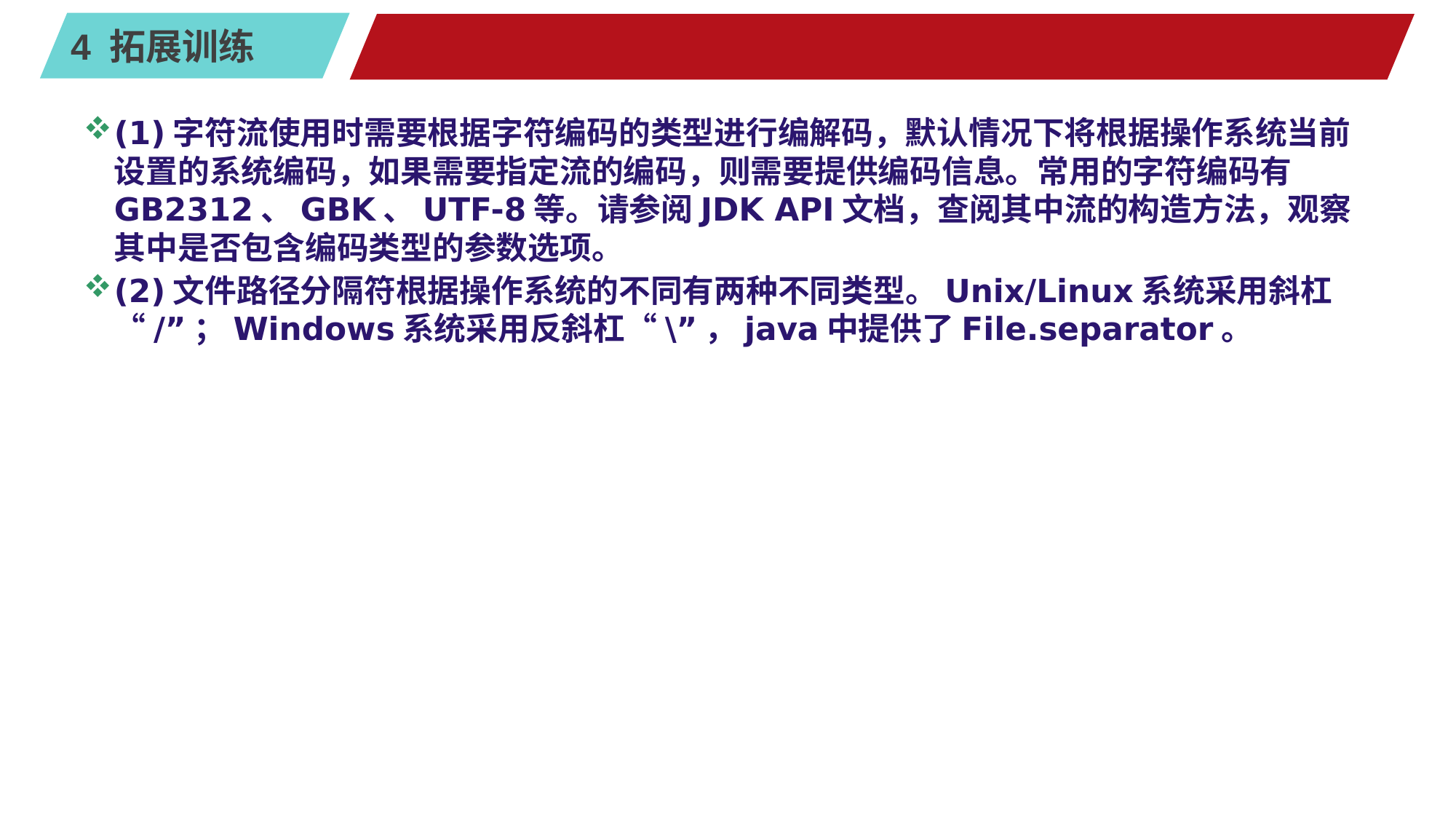

#
(1)字符流使用时需要根据字符编码的类型进行编解码，默认情况下将根据操作系统当前设置的系统编码，如果需要指定流的编码，则需要提供编码信息。常用的字符编码有GB2312、GBK、UTF-8等。请参阅JDK API文档，查阅其中流的构造方法，观察其中是否包含编码类型的参数选项。
(2)文件路径分隔符根据操作系统的不同有两种不同类型。Unix/Linux系统采用斜杠“/”；Windows系统采用反斜杠“\”，java中提供了File.separator。